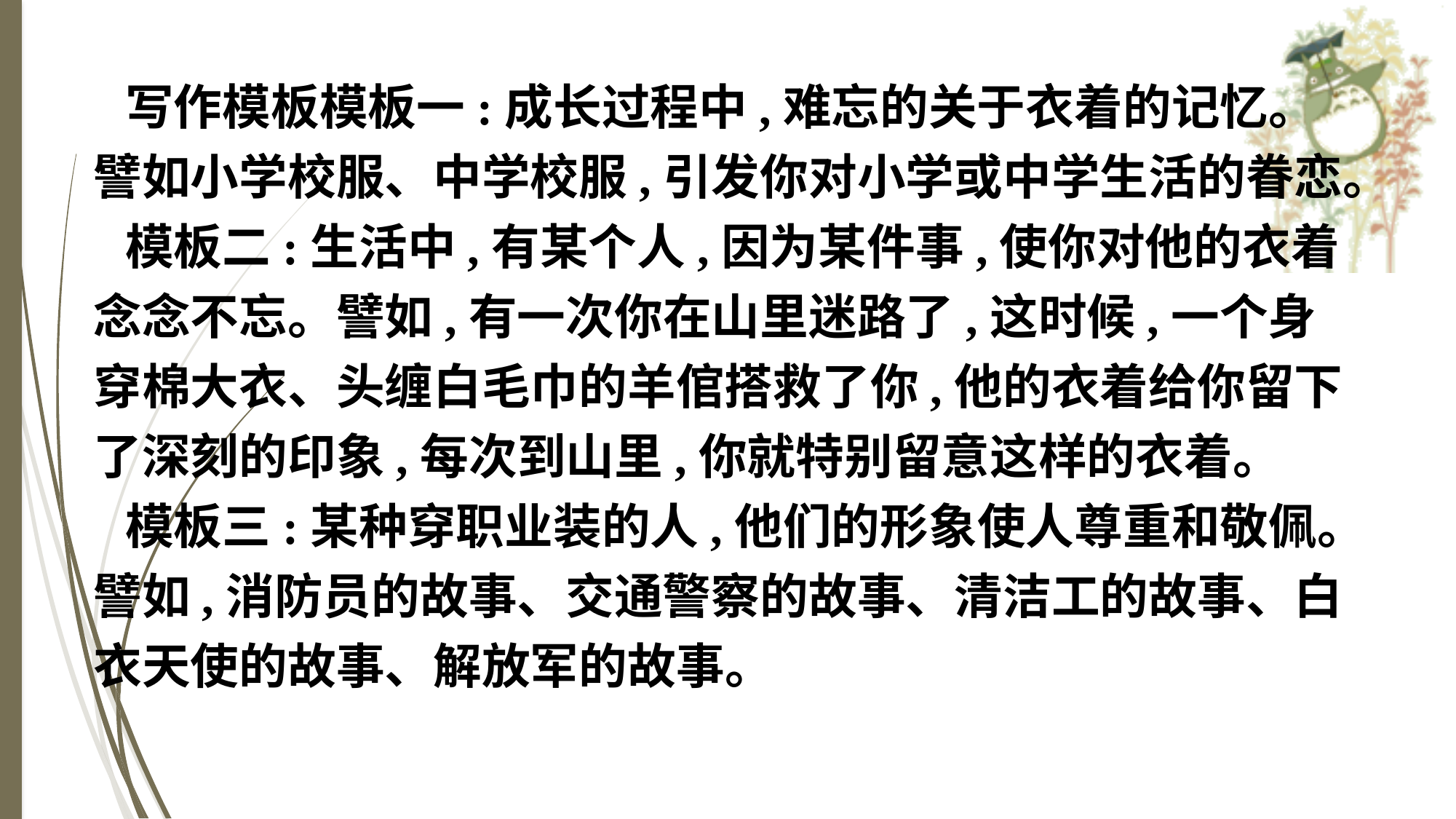

写作模板模板一:成长过程中,难忘的关于衣着的记忆。譬如小学校服、中学校服,引发你对小学或中学生活的眷恋。
模板二:生活中,有某个人,因为某件事,使你对他的衣着念念不忘。譬如,有一次你在山里迷路了,这时候,一个身穿棉大衣、头缠白毛巾的羊倌搭救了你,他的衣着给你留下了深刻的印象,每次到山里,你就特别留意这样的衣着。
模板三:某种穿职业装的人,他们的形象使人尊重和敬佩。譬如,消防员的故事、交通警察的故事、清洁工的故事、白衣天使的故事、解放军的故事。